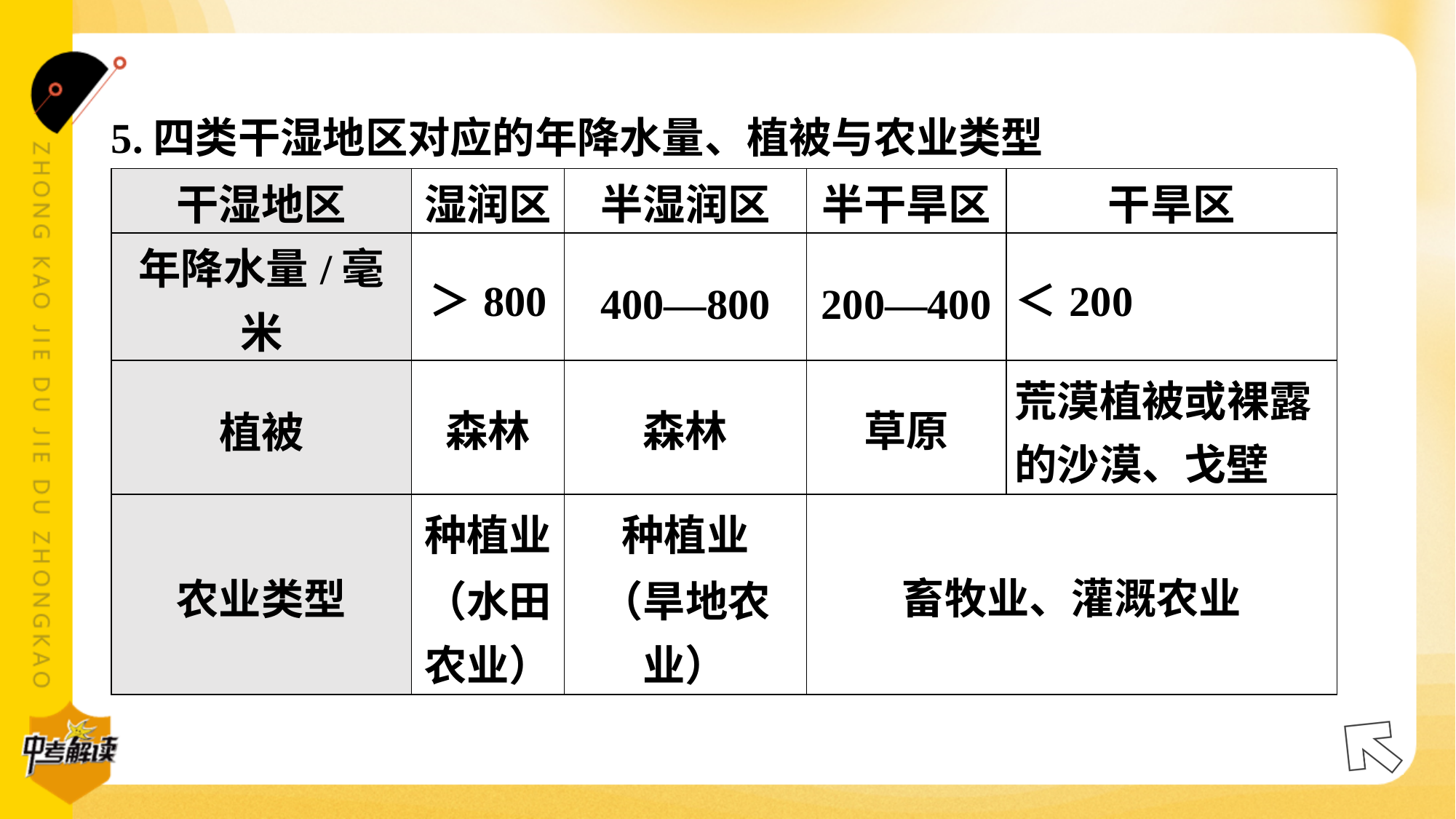

5.四类干湿地区对应的年降水量、植被与农业类型
| 干湿地区 | 湿润区 | 半湿润区 | 半干旱区 | 干旱区 |
| --- | --- | --- | --- | --- |
| 年降水量/毫米 | ＞800 | 400—800 | 200—400 | ＜200 |
| 植被 | 森林 | 森林 | 草原 | 荒漠植被或裸露 的沙漠、戈壁 |
| 农业类型 | 种植业 （水田 农业） | 种植业 （旱地农 业） | 畜牧业、灌溉农业 |  |